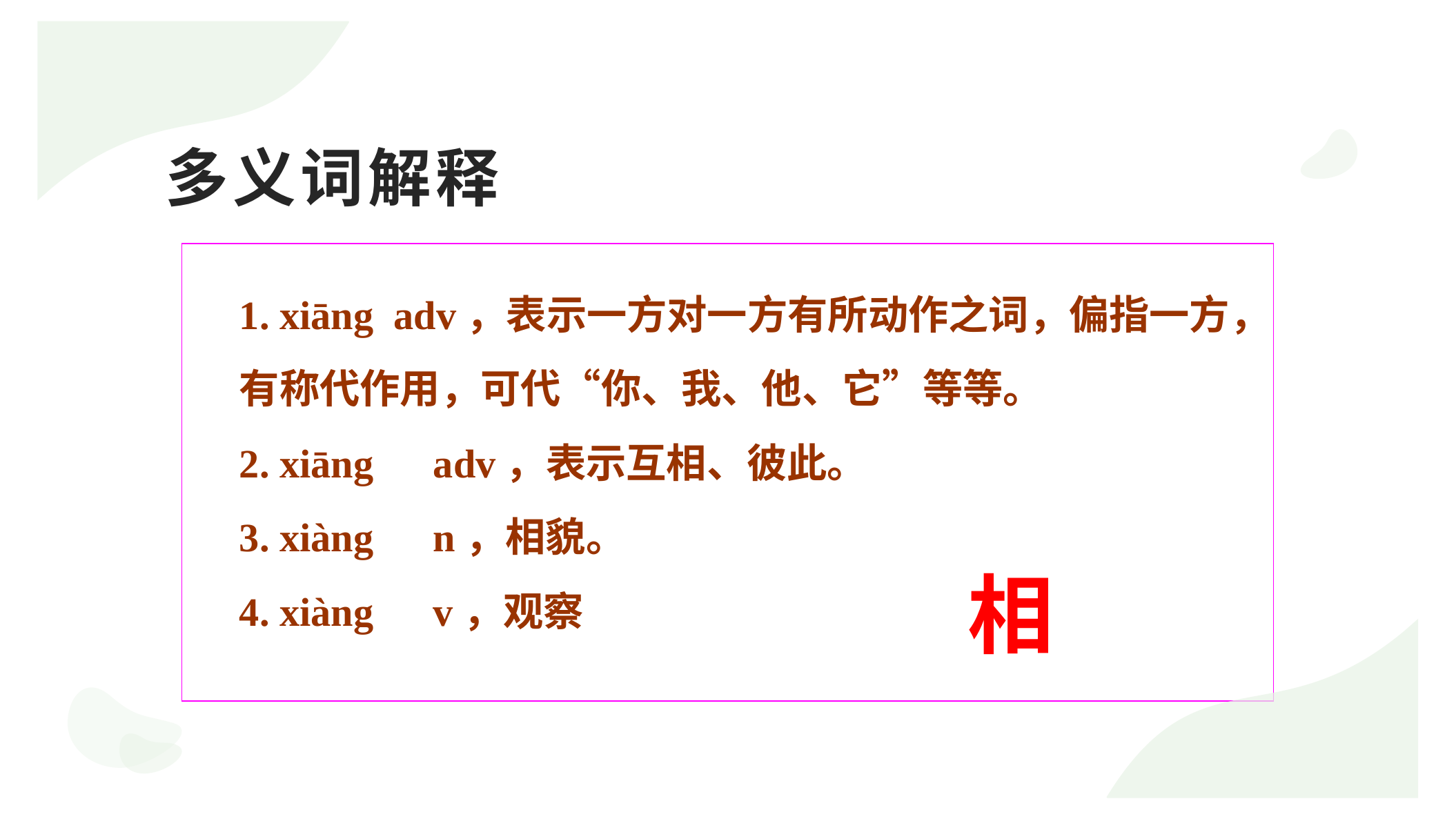

多义词解释

1. xiāng  adv，表示一方对一方有所动作之词，偏指一方，有称代作用，可代“你、我、他、它”等等。
2. xiāng　adv，表示互相、彼此。
3. xiàng　n，相貌。
4. xiàng　v，观察
相